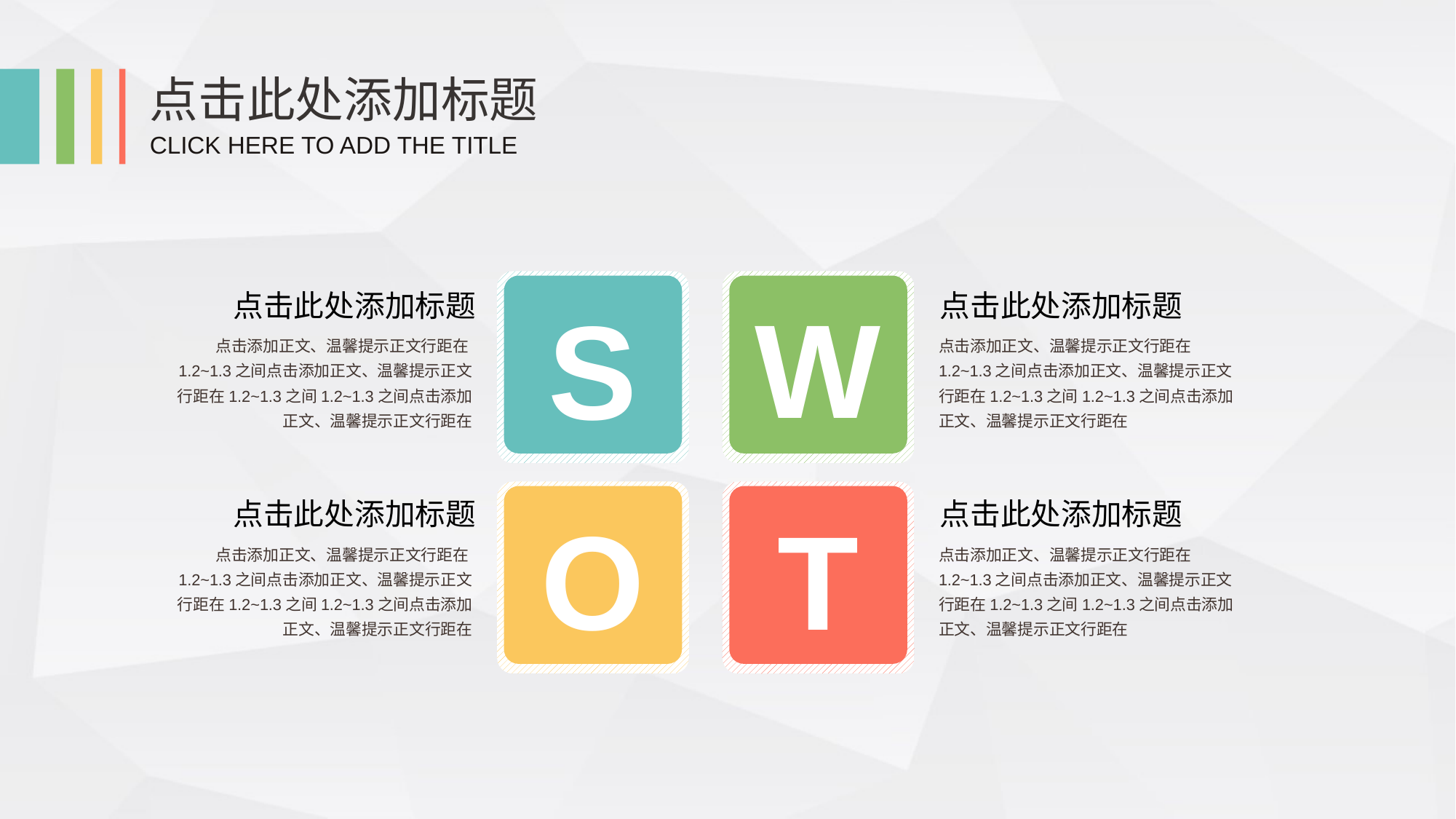

点击此处添加标题
CLICK HERE TO ADD THE TITLE

S

W
点击此处添加标题
点击此处添加标题
点击添加正文、温馨提示正文行距在1.2~1.3之间点击添加正文、温馨提示正文行距在1.2~1.3之间1.2~1.3之间点击添加正文、温馨提示正文行距在
点击添加正文、温馨提示正文行距在1.2~1.3之间点击添加正文、温馨提示正文行距在1.2~1.3之间1.2~1.3之间点击添加正文、温馨提示正文行距在

O

T
点击此处添加标题
点击此处添加标题
点击添加正文、温馨提示正文行距在1.2~1.3之间点击添加正文、温馨提示正文行距在1.2~1.3之间1.2~1.3之间点击添加正文、温馨提示正文行距在
点击添加正文、温馨提示正文行距在1.2~1.3之间点击添加正文、温馨提示正文行距在1.2~1.3之间1.2~1.3之间点击添加正文、温馨提示正文行距在